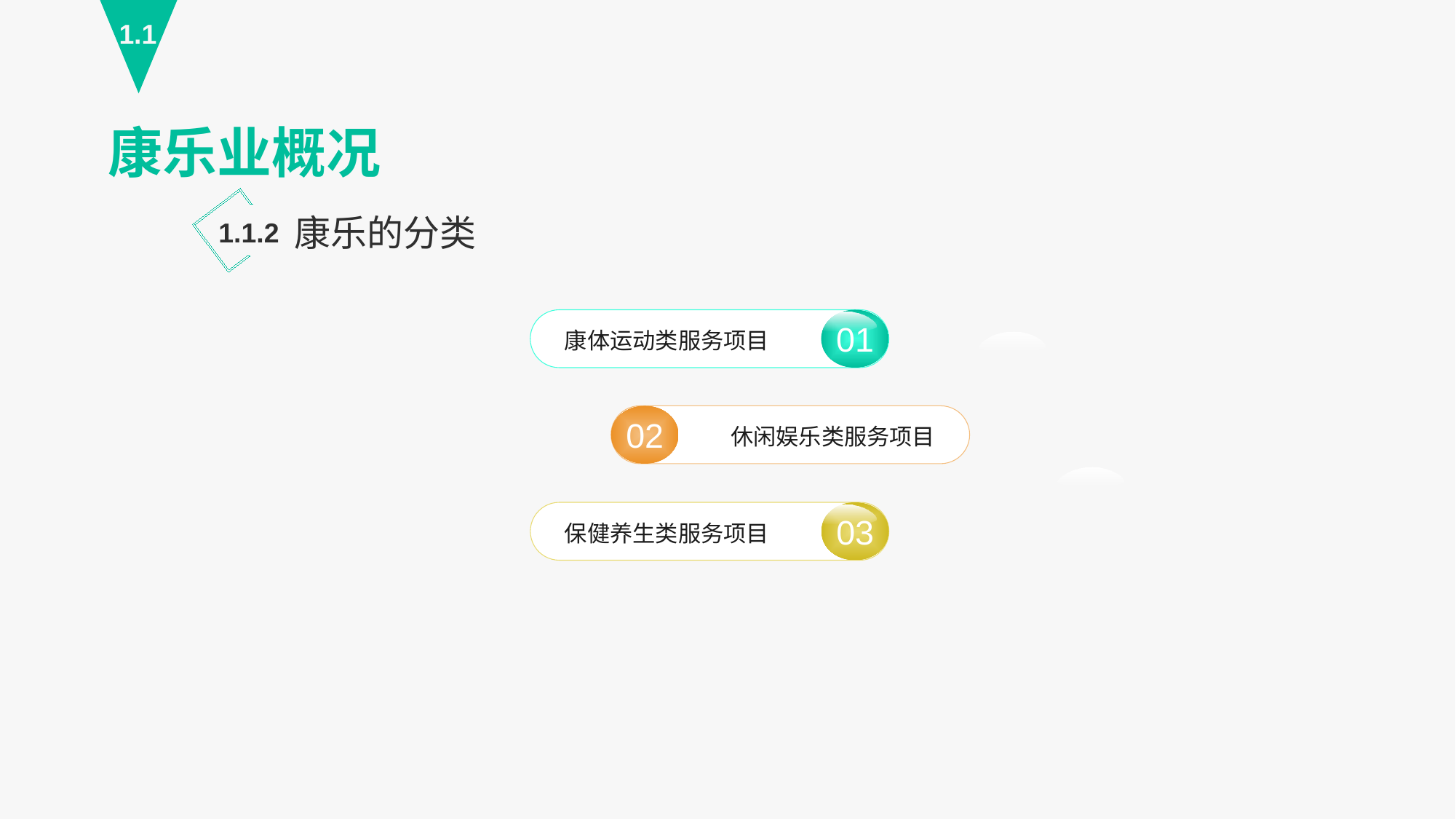

1.1
康乐业概况

康乐的分类
1.1.2

01
康体运动类服务项目

02
休闲娱乐类服务项目

03
保健养生类服务项目